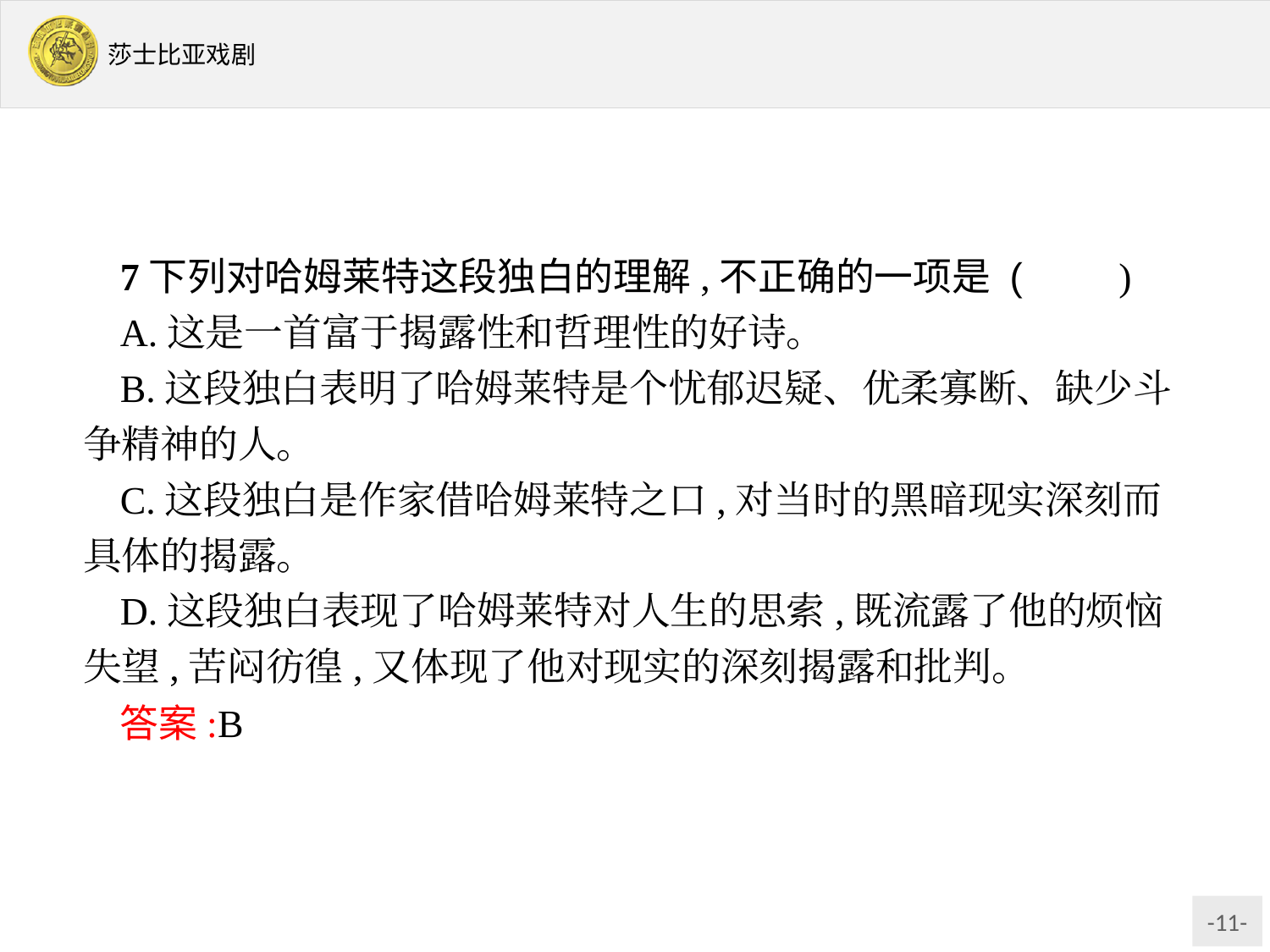

7下列对哈姆莱特这段独白的理解,不正确的一项是 (　　)
A.这是一首富于揭露性和哲理性的好诗。
B.这段独白表明了哈姆莱特是个忧郁迟疑、优柔寡断、缺少斗争精神的人。
C.这段独白是作家借哈姆莱特之口,对当时的黑暗现实深刻而具体的揭露。
D.这段独白表现了哈姆莱特对人生的思索,既流露了他的烦恼失望,苦闷彷徨,又体现了他对现实的深刻揭露和批判。
答案:B